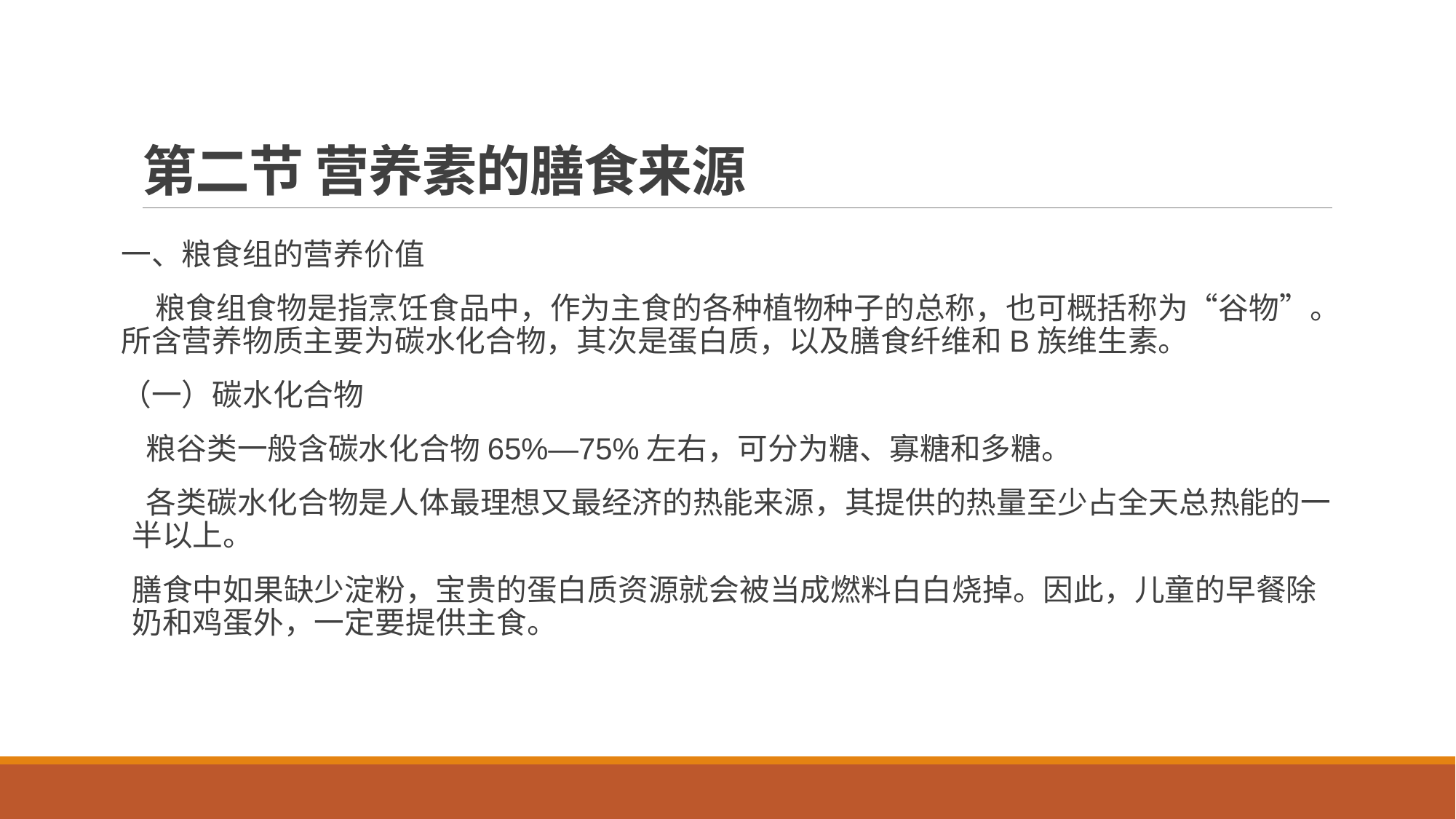

# 第二节 营养素的膳食来源
一、粮食组的营养价值
    粮食组食物是指烹饪食品中，作为主食的各种植物种子的总称，也可概括称为“谷物”。所含营养物质主要为碳水化合物，其次是蛋白质，以及膳食纤维和B族维生素。
（一）碳水化合物
 粮谷类一般含碳水化合物65%—75%左右，可分为糖、寡糖和多糖。
 各类碳水化合物是人体最理想又最经济的热能来源，其提供的热量至少占全天总热能的一半以上。
膳食中如果缺少淀粉，宝贵的蛋白质资源就会被当成燃料白白烧掉。因此，儿童的早餐除奶和鸡蛋外，一定要提供主食。